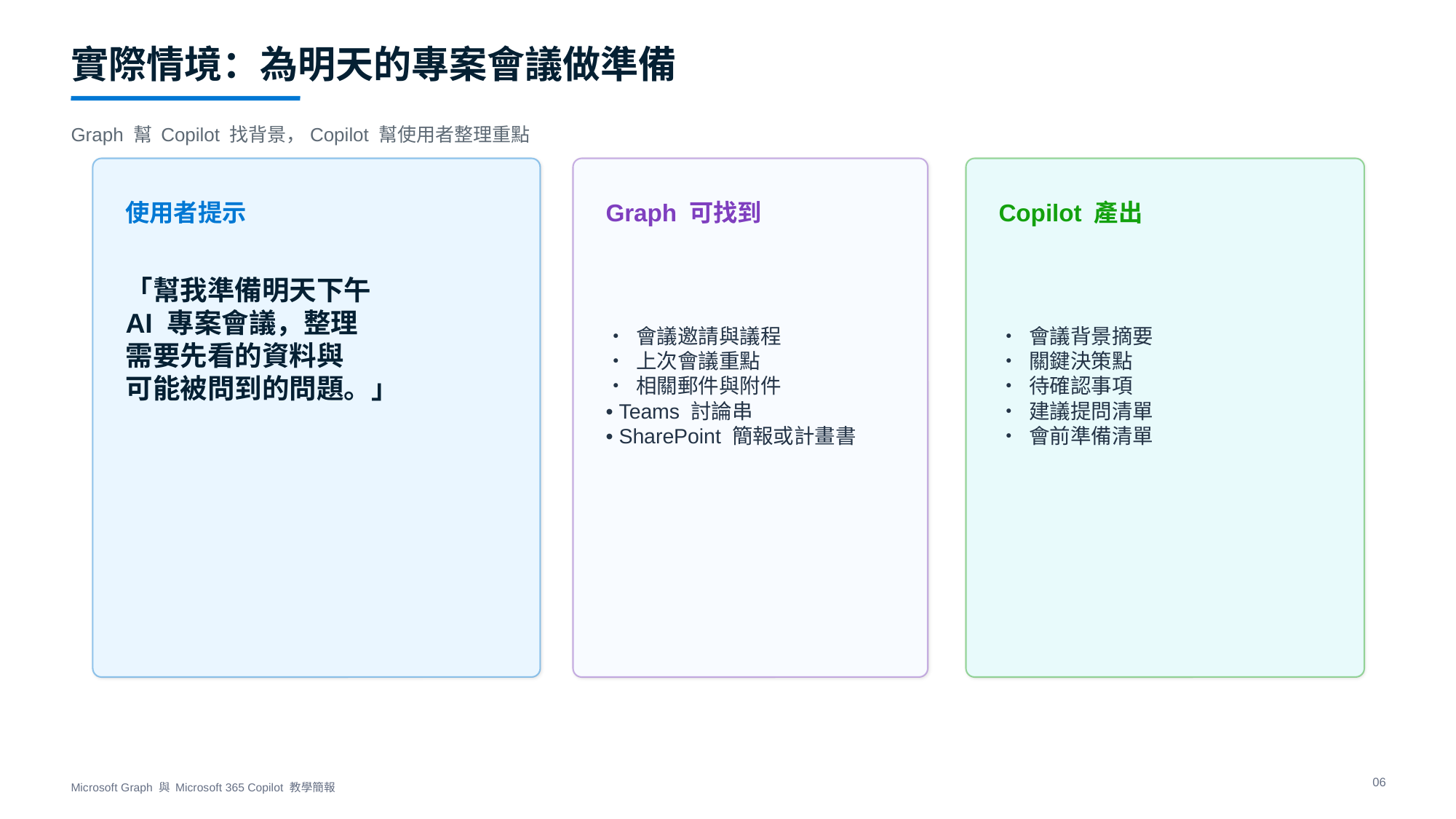

實際情境：為明天的專案會議做準備

Graph 幫 Copilot 找背景，Copilot 幫使用者整理重點

使用者提示
Graph 可找到
Copilot 產出
• 會議邀請與議程
• 上次會議重點
• 相關郵件與附件
• Teams 討論串
• SharePoint 簡報或計畫書
• 會議背景摘要
• 關鍵決策點
• 待確認事項
• 建議提問清單
• 會前準備清單
「幫我準備明天下午
AI 專案會議，整理
需要先看的資料與
可能被問到的問題。」
06
Microsoft Graph 與 Microsoft 365 Copilot 教學簡報